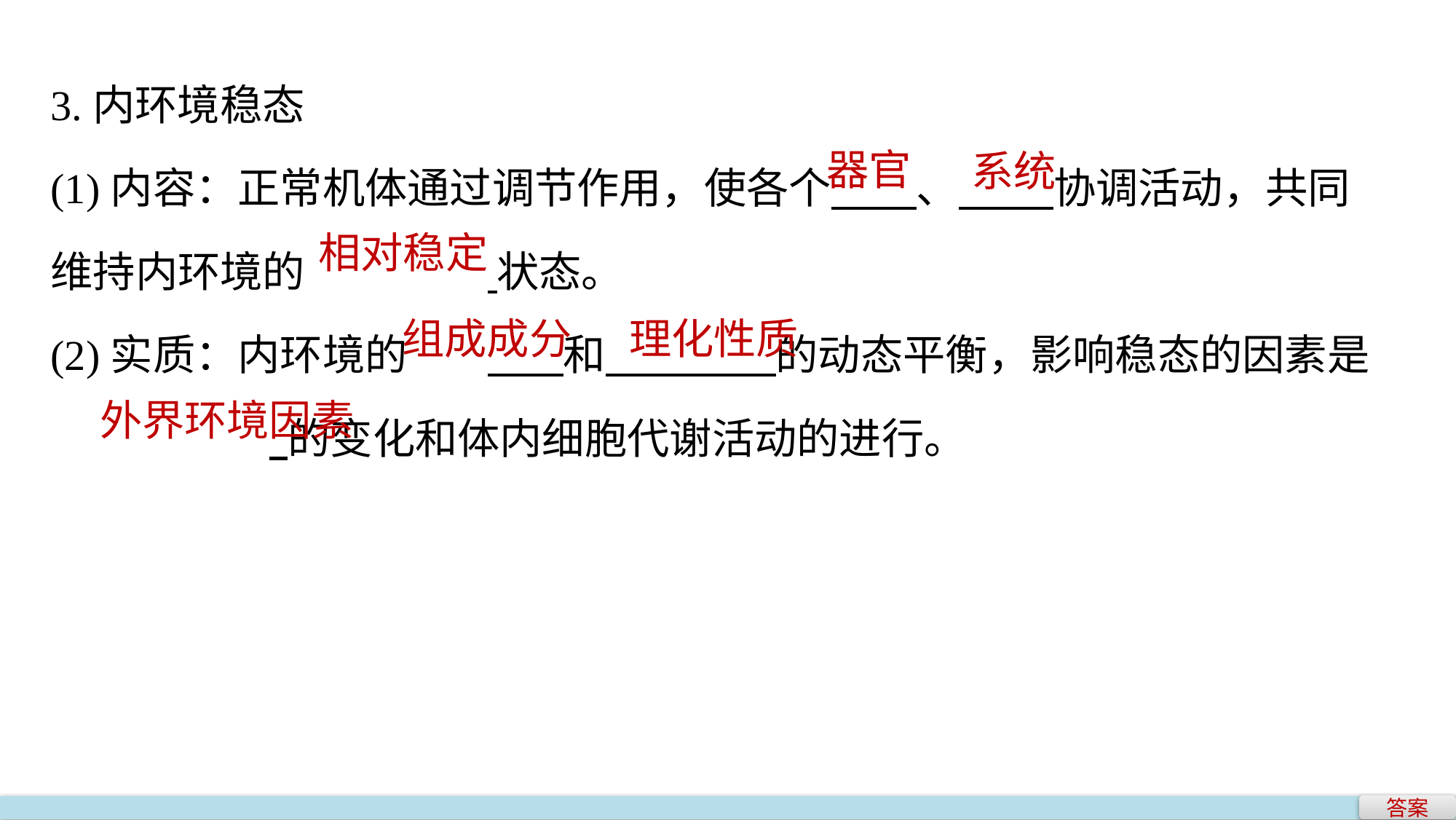

3.内环境稳态
(1)内容：正常机体通过调节作用，使各个         、          协调活动，共同维持内环境的		 状态。
(2)实质：内环境的	        和                  的动态平衡，影响稳态的因素是		  的变化和体内细胞代谢活动的进行。
器官
系统
相对稳定
组成成分
理化性质
外界环境因素
答案